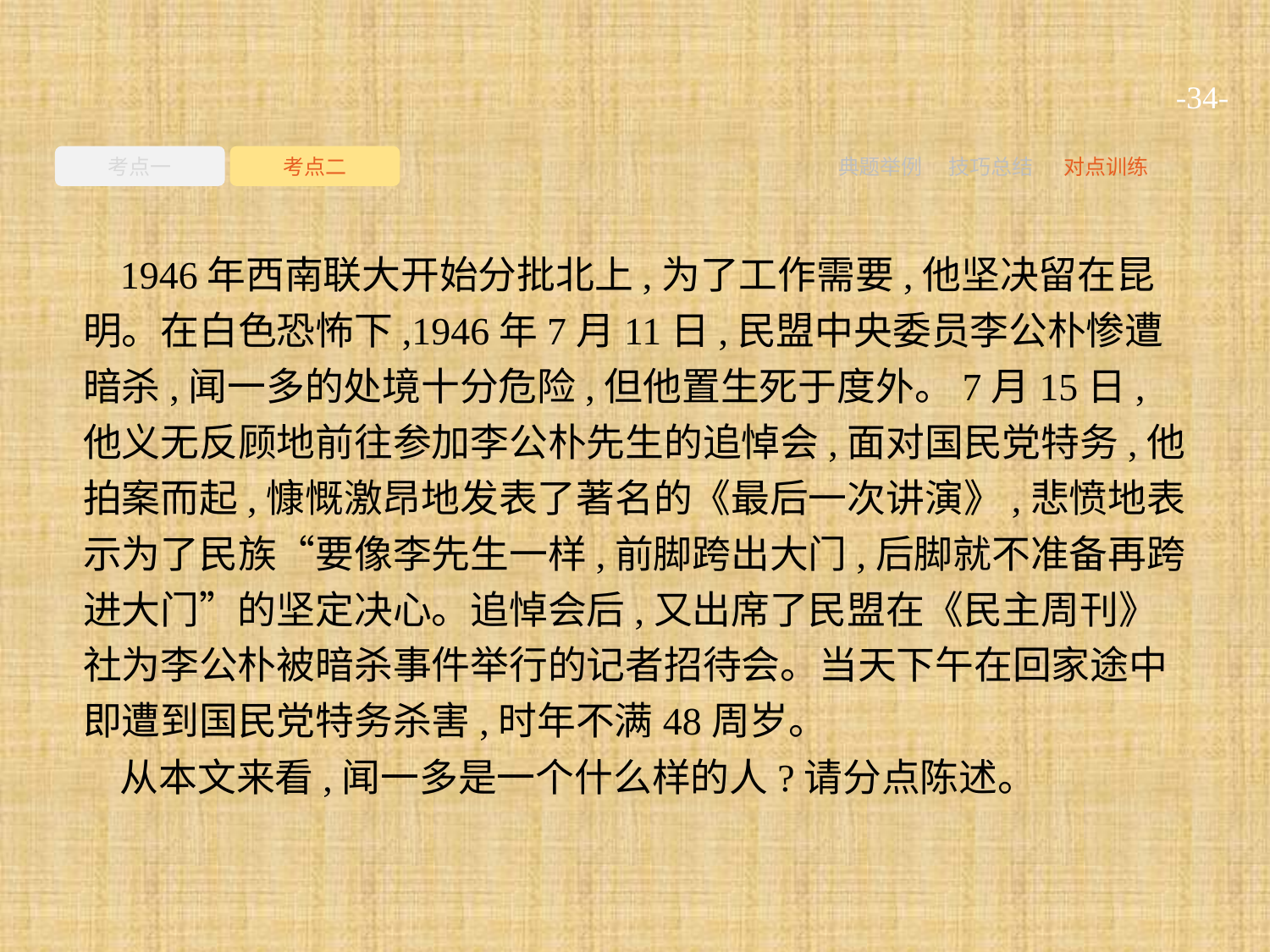

-34-
考点一
考点二
典题举例
技巧总结
对点训练
1946年西南联大开始分批北上,为了工作需要,他坚决留在昆明。在白色恐怖下,1946年7月11日,民盟中央委员李公朴惨遭暗杀,闻一多的处境十分危险,但他置生死于度外。7月15日,他义无反顾地前往参加李公朴先生的追悼会,面对国民党特务,他拍案而起,慷慨激昂地发表了著名的《最后一次讲演》,悲愤地表示为了民族“要像李先生一样,前脚跨出大门,后脚就不准备再跨进大门”的坚定决心。追悼会后,又出席了民盟在《民主周刊》社为李公朴被暗杀事件举行的记者招待会。当天下午在回家途中即遭到国民党特务杀害,时年不满48周岁。
从本文来看,闻一多是一个什么样的人?请分点陈述。